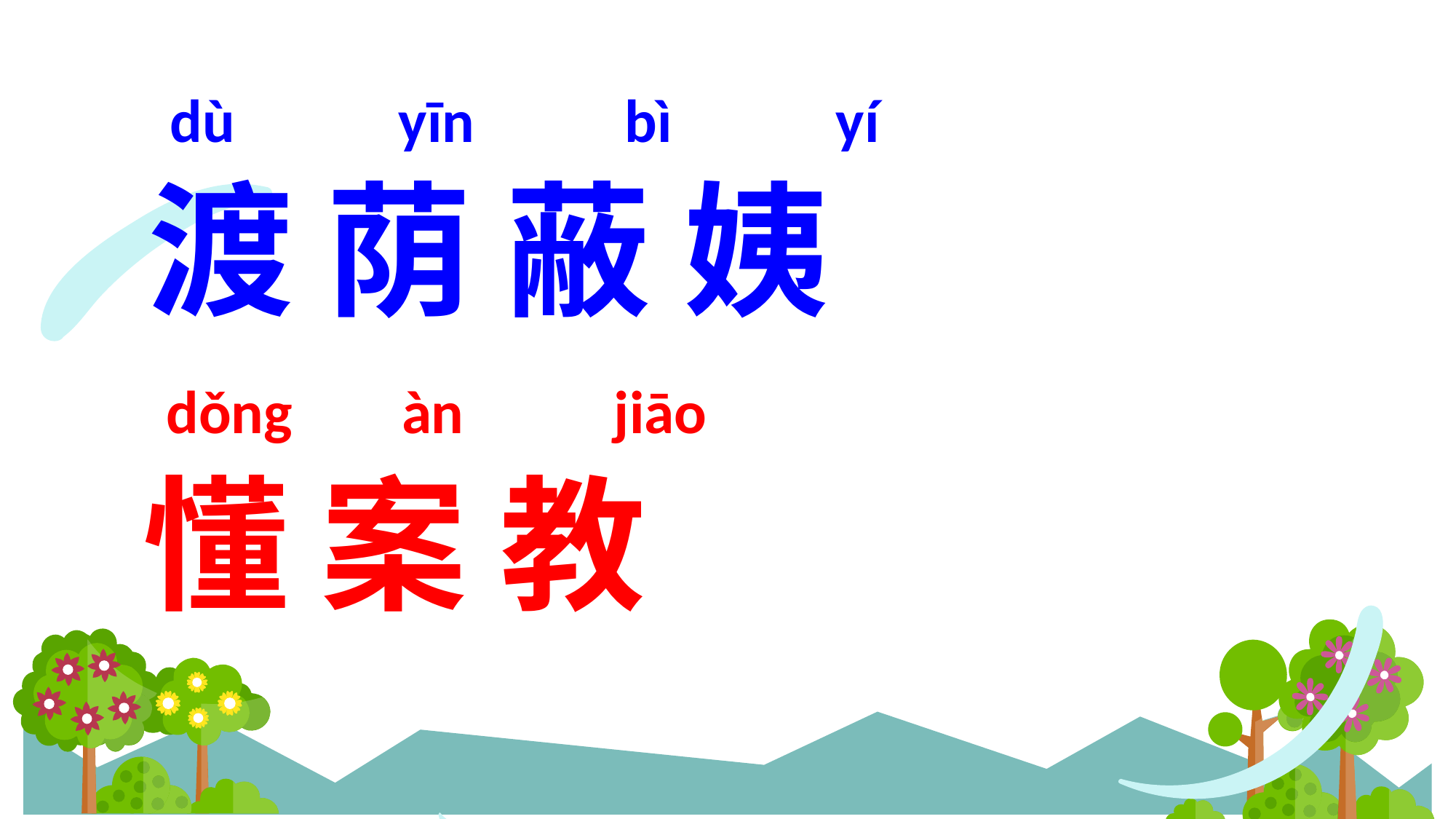

dù            yīn           bì            yí
渡 荫 蔽 姨

dǒng        àn           jiāo
懂 案 教